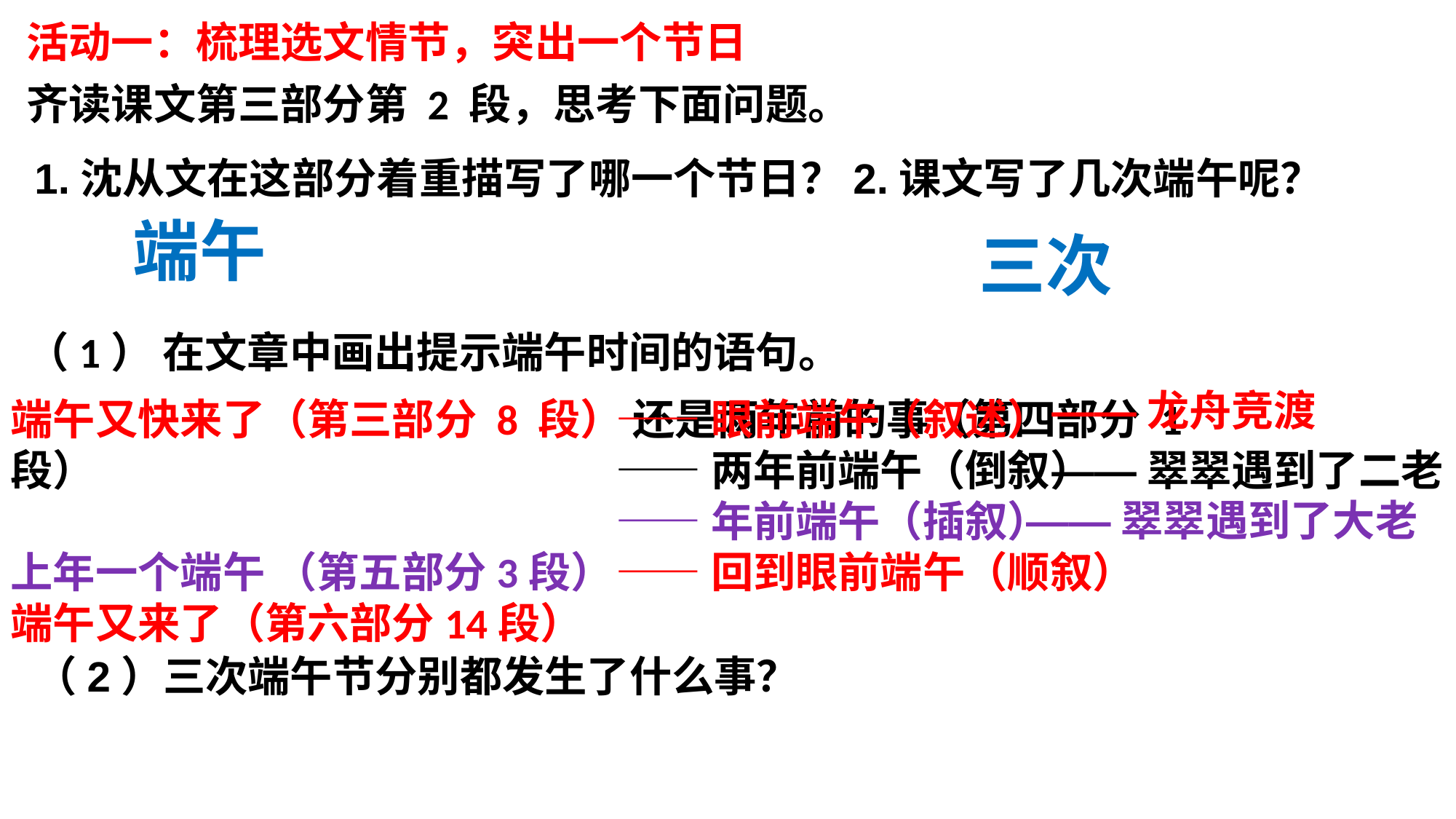

活动一：梳理选文情节，突出一个节日
齐读课文第三部分第 2 段，思考下面问题。
1.沈从文在这部分着重描写了哪一个节日？2.课文写了几次端午呢？
端午
三次
（1） 在文章中画出提示端午时间的语句。
——龙舟竞渡
端午又快来了（第三部分 8 段） 还是两年前的事（第四部分 1 段）

上年一个端午 （第五部分3段）
端午又来了（第六部分14段）
——眼前端午（叙述）
——两年前端午（倒叙）
——年前端午（插叙）
——回到眼前端午（顺叙）
——翠翠遇到了二老
——翠翠遇到了大老
（2）三次端午节分别都发生了什么事？